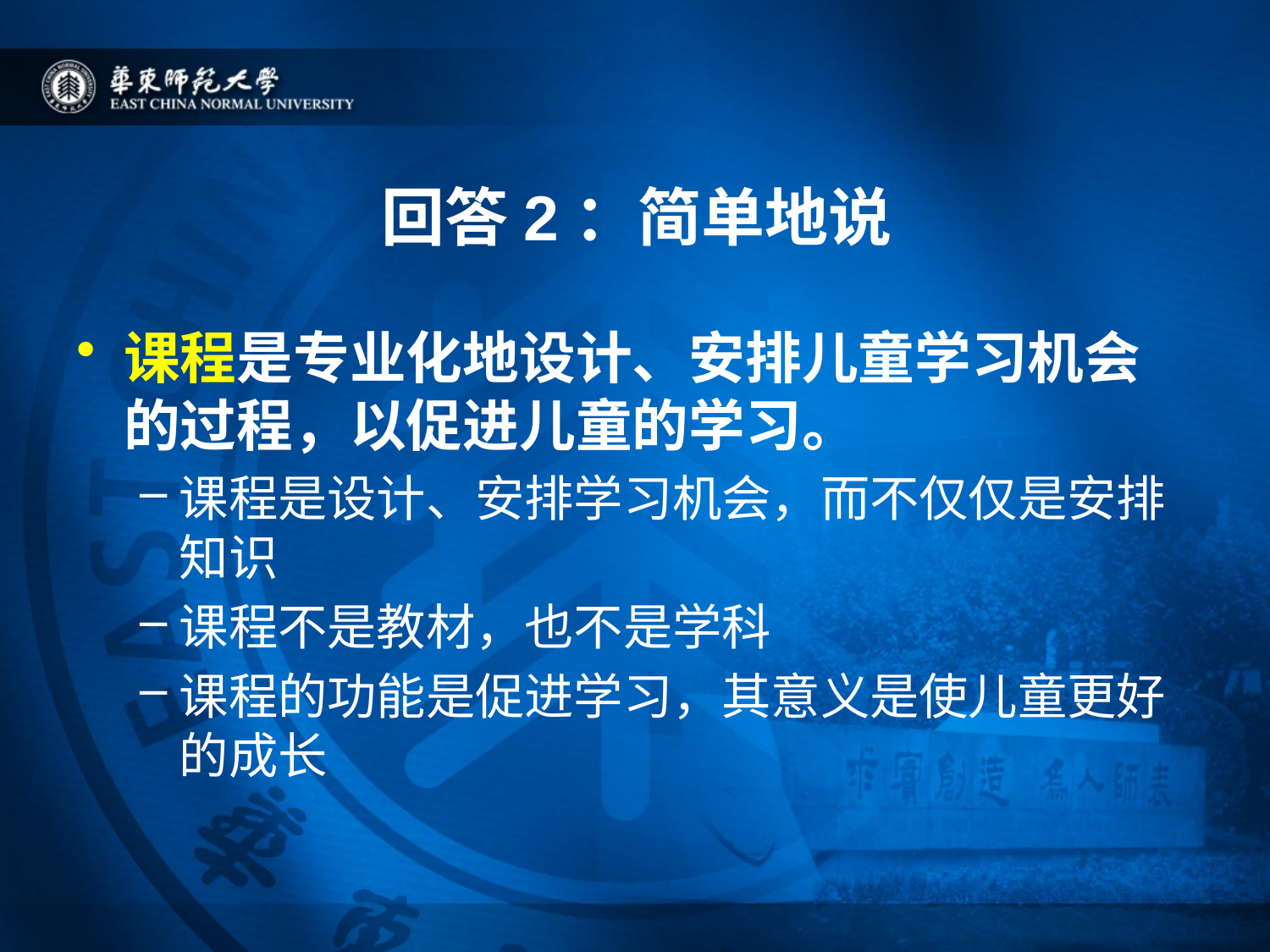

# 回答2：简单地说
课程是专业化地设计、安排儿童学习机会的过程，以促进儿童的学习。
课程是设计、安排学习机会，而不仅仅是安排知识
课程不是教材，也不是学科
课程的功能是促进学习，其意义是使儿童更好的成长